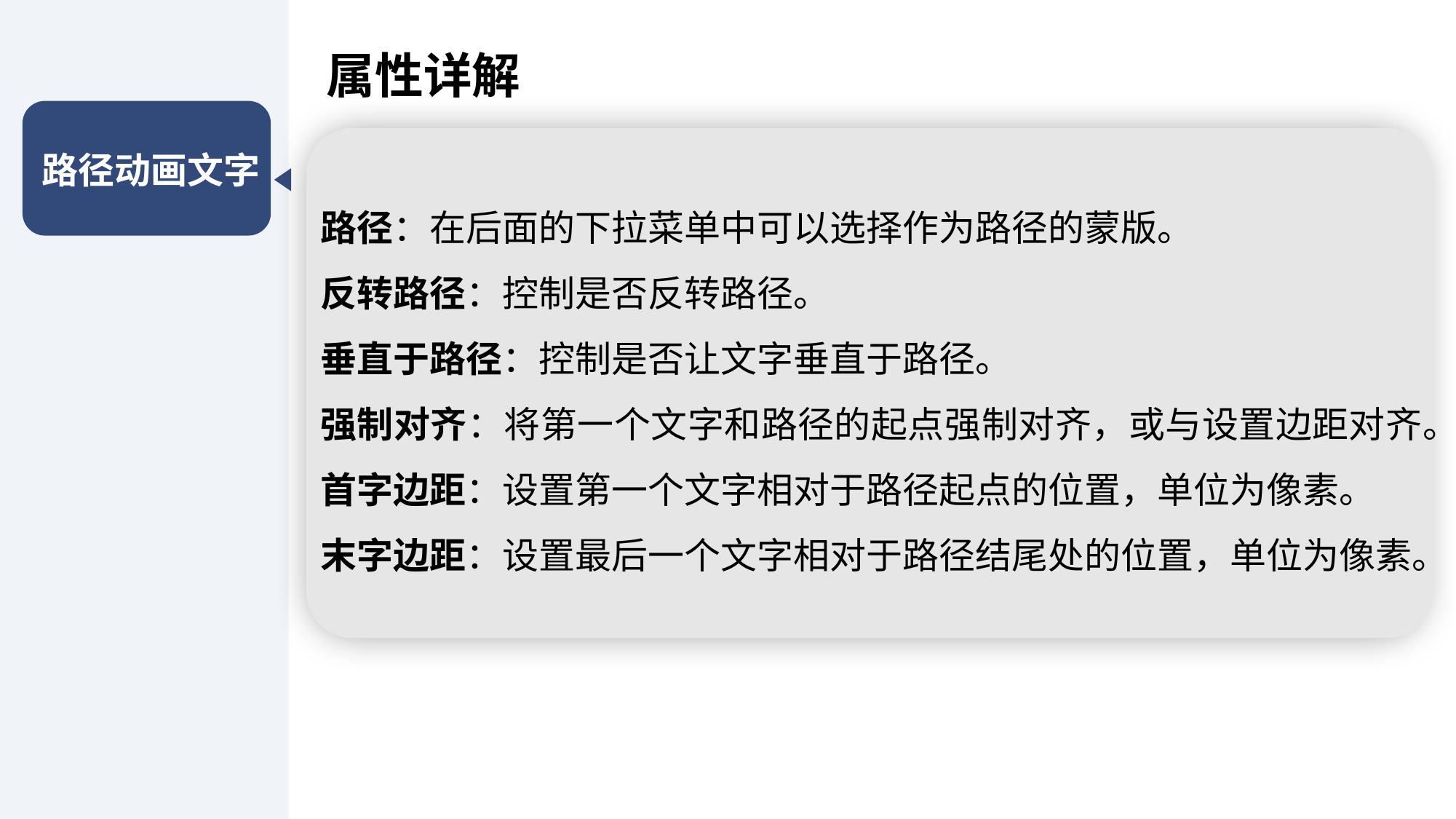

属性详解

路径动画文字

路径：在后面的下拉菜单中可以选择作为路径的蒙版。
反转路径：控制是否反转路径。
垂直于路径：控制是否让文字垂直于路径。
强制对齐：将第一个文字和路径的起点强制对齐，或与设置边距对齐。
首字边距：设置第一个文字相对于路径起点的位置，单位为像素。
末字边距：设置最后一个文字相对于路径结尾处的位置，单位为像素。